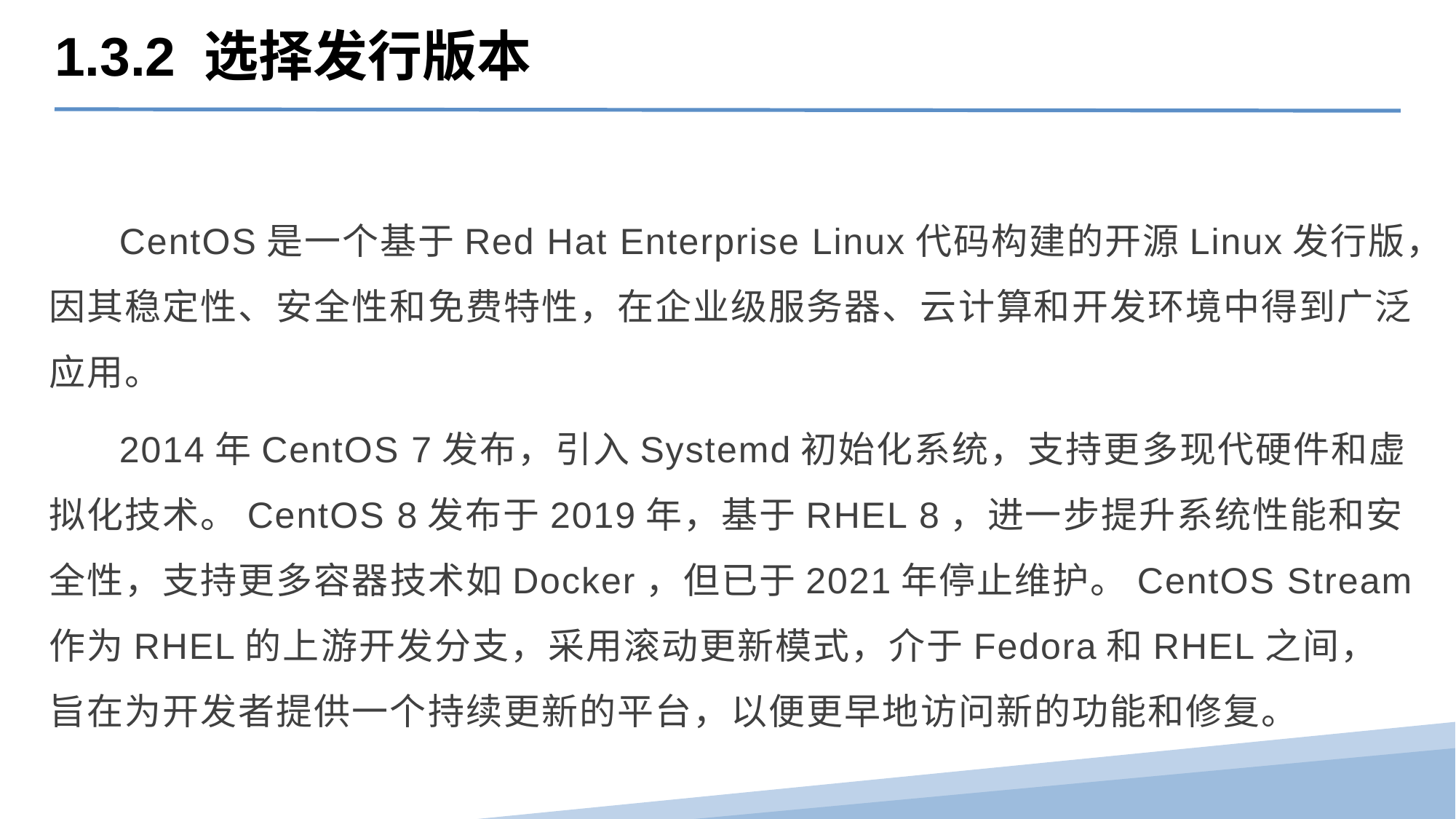

1.3.2 选择发行版本
      CentOS是一个基于Red Hat Enterprise Linux代码构建的开源Linux发行版，因其稳定性、安全性和免费特性，在企业级服务器、云计算和开发环境中得到广泛应用。
      2014年CentOS 7发布，引入Systemd初始化系统，支持更多现代硬件和虚拟化技术。CentOS 8发布于2019年，基于RHEL 8，进一步提升系统性能和安全性，支持更多容器技术如Docker，但已于2021年停止维护。CentOS Stream作为RHEL的上游开发分支，采用滚动更新模式，介于Fedora和RHEL之间，旨在为开发者提供一个持续更新的平台，以便更早地访问新的功能和修复。